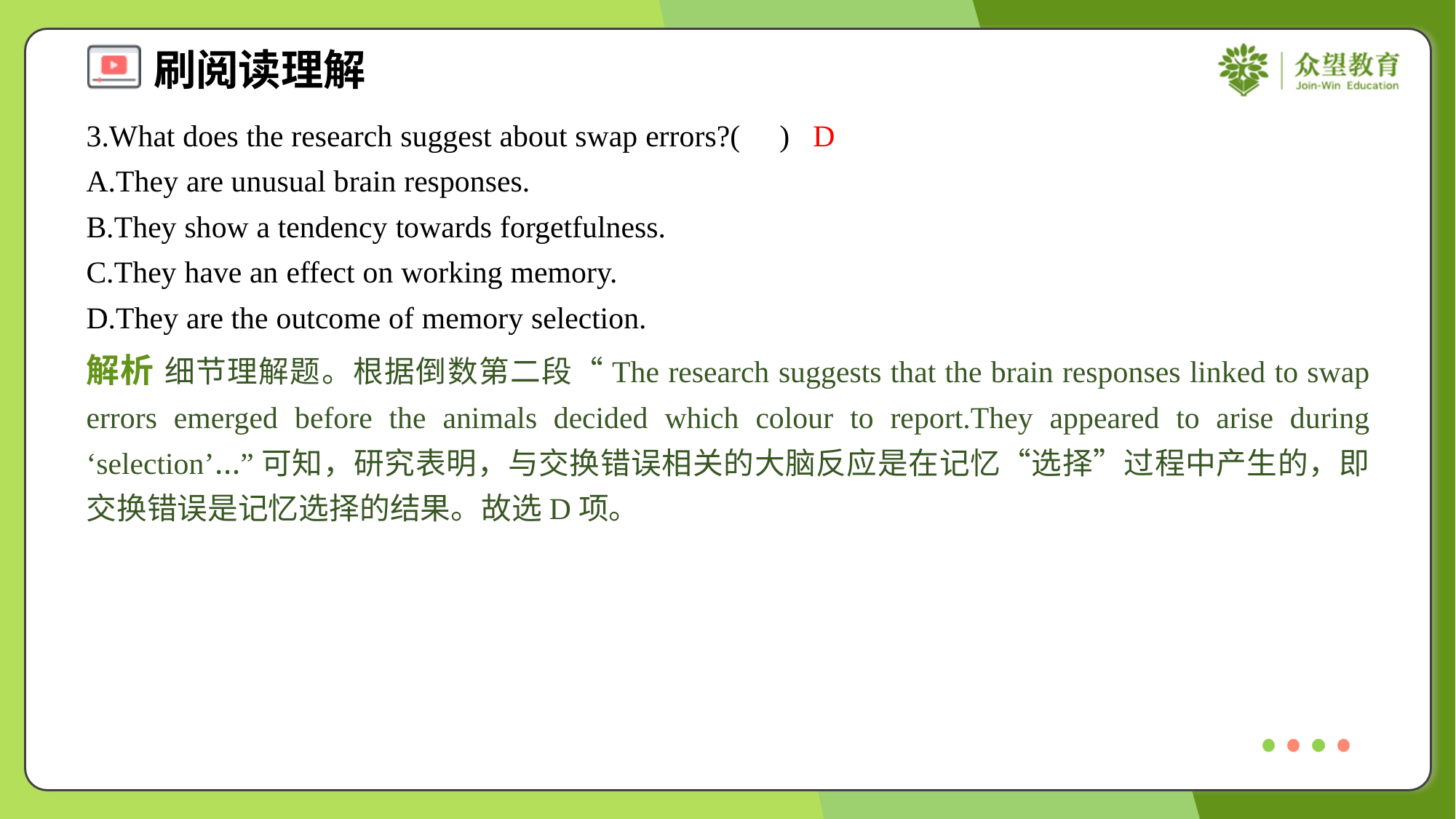

3.What does the research suggest about swap errors?(     )
D
A.They are unusual brain responses.
B.They show a tendency towards forgetfulness.
C.They have an effect on working memory.
D.They are the outcome of memory selection.
解析 细节理解题。根据倒数第二段“The research suggests that the brain responses linked to swap errors emerged before the animals decided which colour to report.They appeared to arise during ‘selection’…”可知，研究表明，与交换错误相关的大脑反应是在记忆“选择”过程中产生的，即交换错误是记忆选择的结果。故选D项。